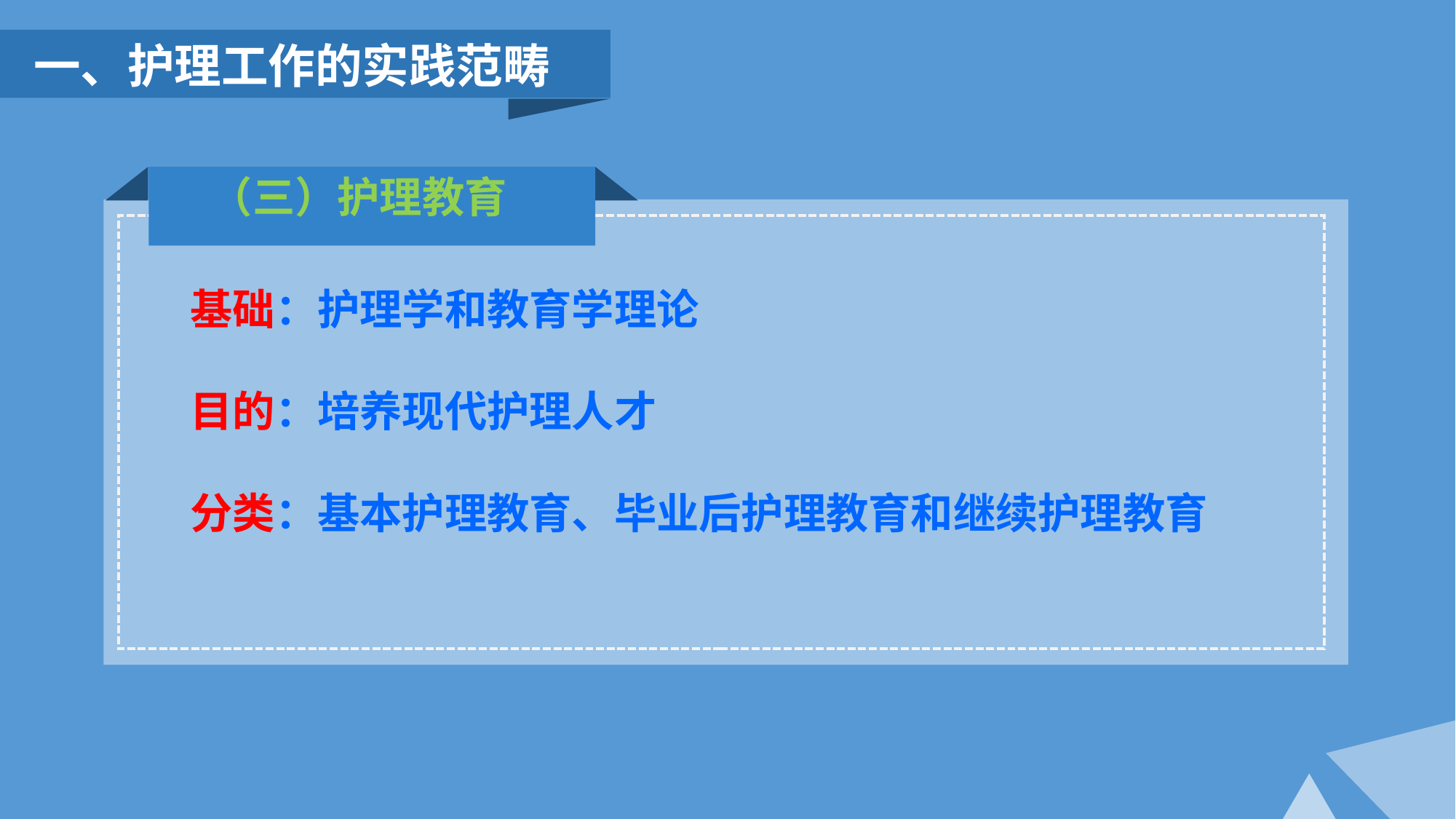

一、护理工作的实践范畴

（三）护理教育

基础：护理学和教育学理论

目的：培养现代护理人才

分类：基本护理教育、毕业后护理教育和继续护理教育